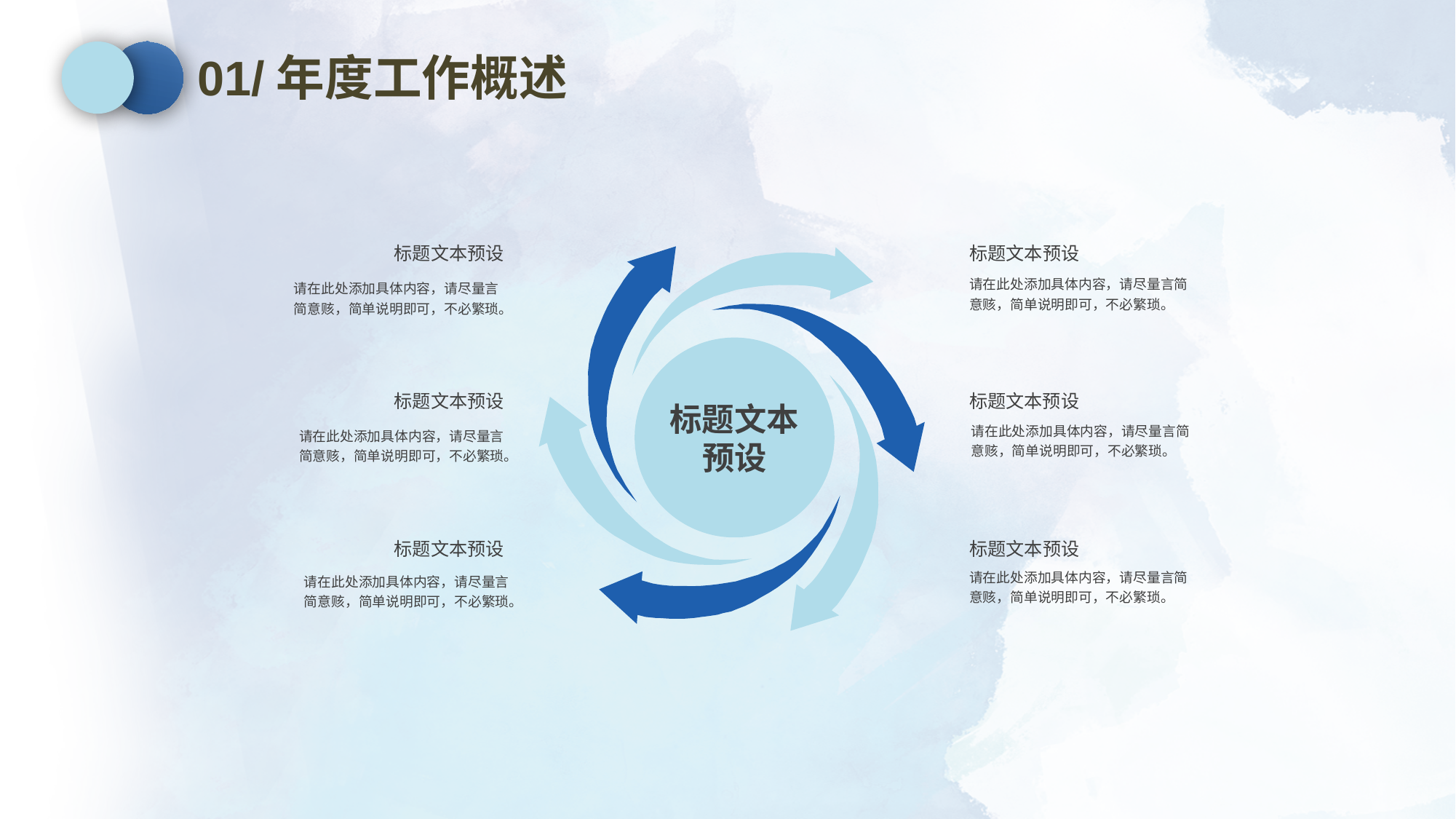

01/年度工作概述

标题文本
预设
标题文本预设
请在此处添加具体内容，请尽量言简意赅，简单说明即可，不必繁琐。
标题文本预设
请在此处添加具体内容，请尽量言简意赅，简单说明即可，不必繁琐。
标题文本预设
请在此处添加具体内容，请尽量言简意赅，简单说明即可，不必繁琐。
标题文本预设
请在此处添加具体内容，请尽量言简意赅，简单说明即可，不必繁琐。
标题文本预设
请在此处添加具体内容，请尽量言简意赅，简单说明即可，不必繁琐。
标题文本预设
请在此处添加具体内容，请尽量言简意赅，简单说明即可，不必繁琐。